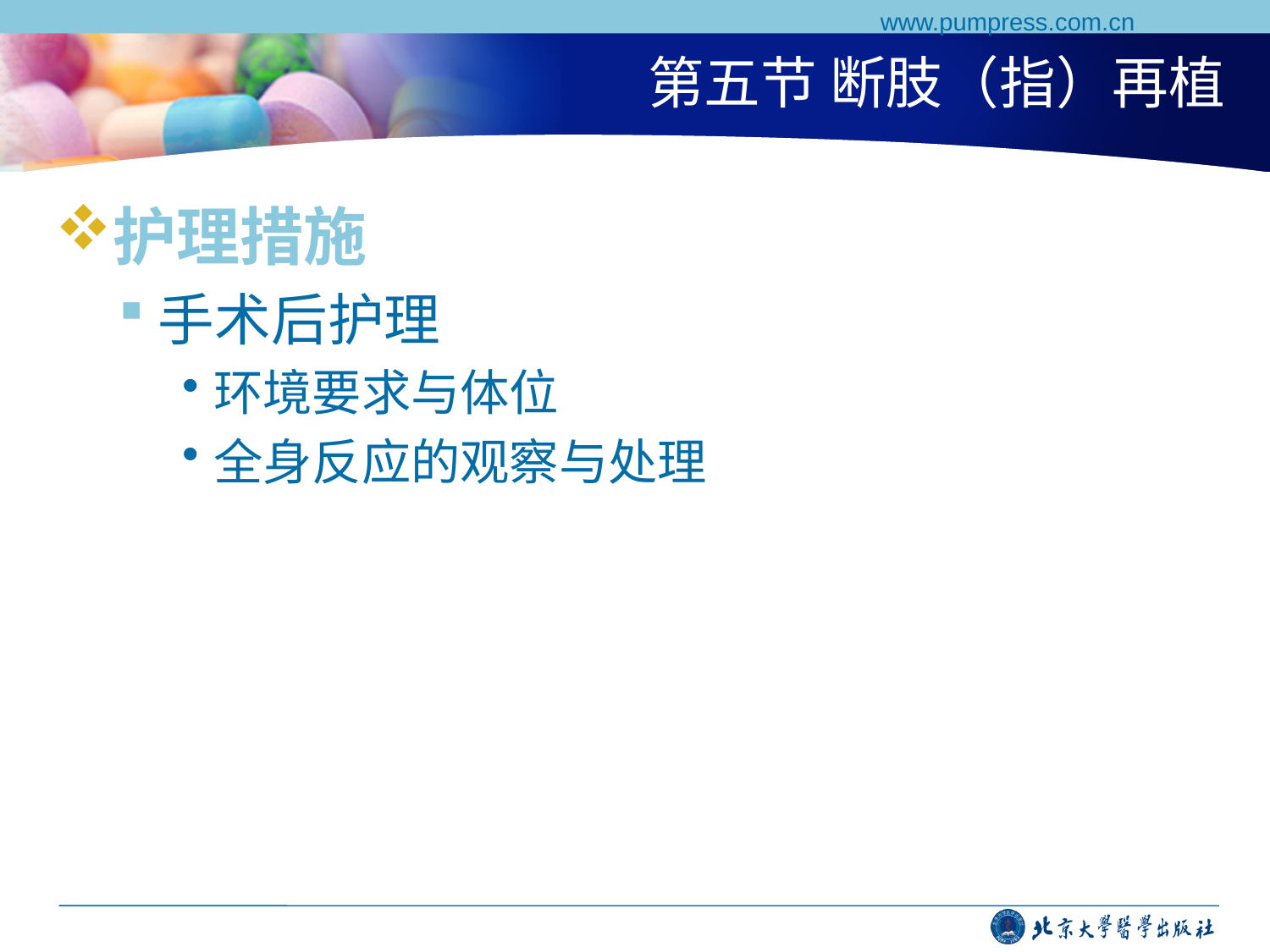

www.pumpress.com.cn
# 第五节 断肢（指）再植
护理措施
手术后护理
环境要求与体位
全身反应的观察与处理